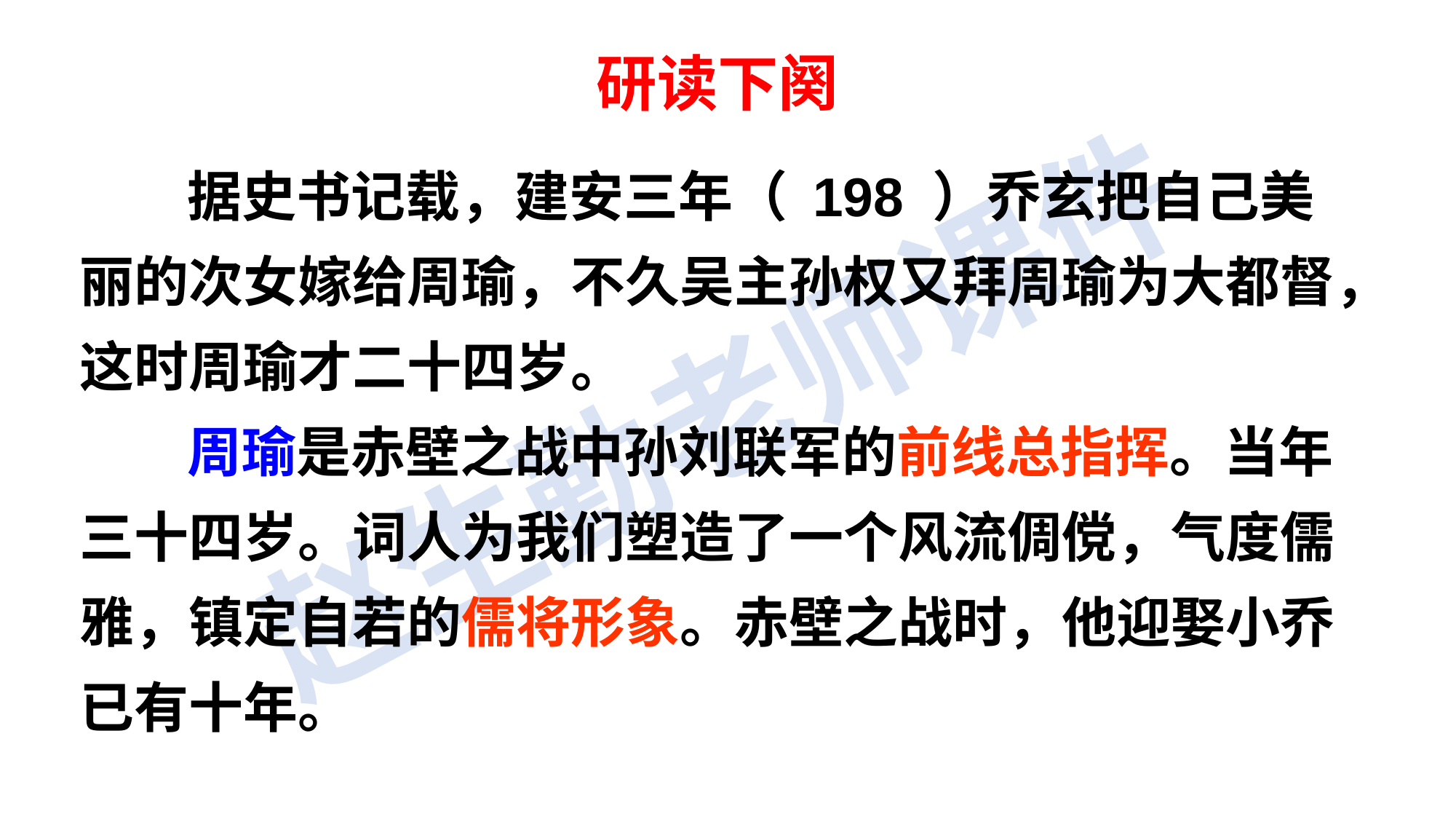

研读下阕
据史书记载，建安三年（ 198 ）乔玄把自己美丽的次女嫁给周瑜，不久吴主孙权又拜周瑜为大都督，这时周瑜才二十四岁。
周瑜是赤壁之战中孙刘联军的前线总指挥。当年三十四岁。词人为我们塑造了一个风流倜傥，气度儒雅，镇定自若的儒将形象。赤壁之战时，他迎娶小乔已有十年。